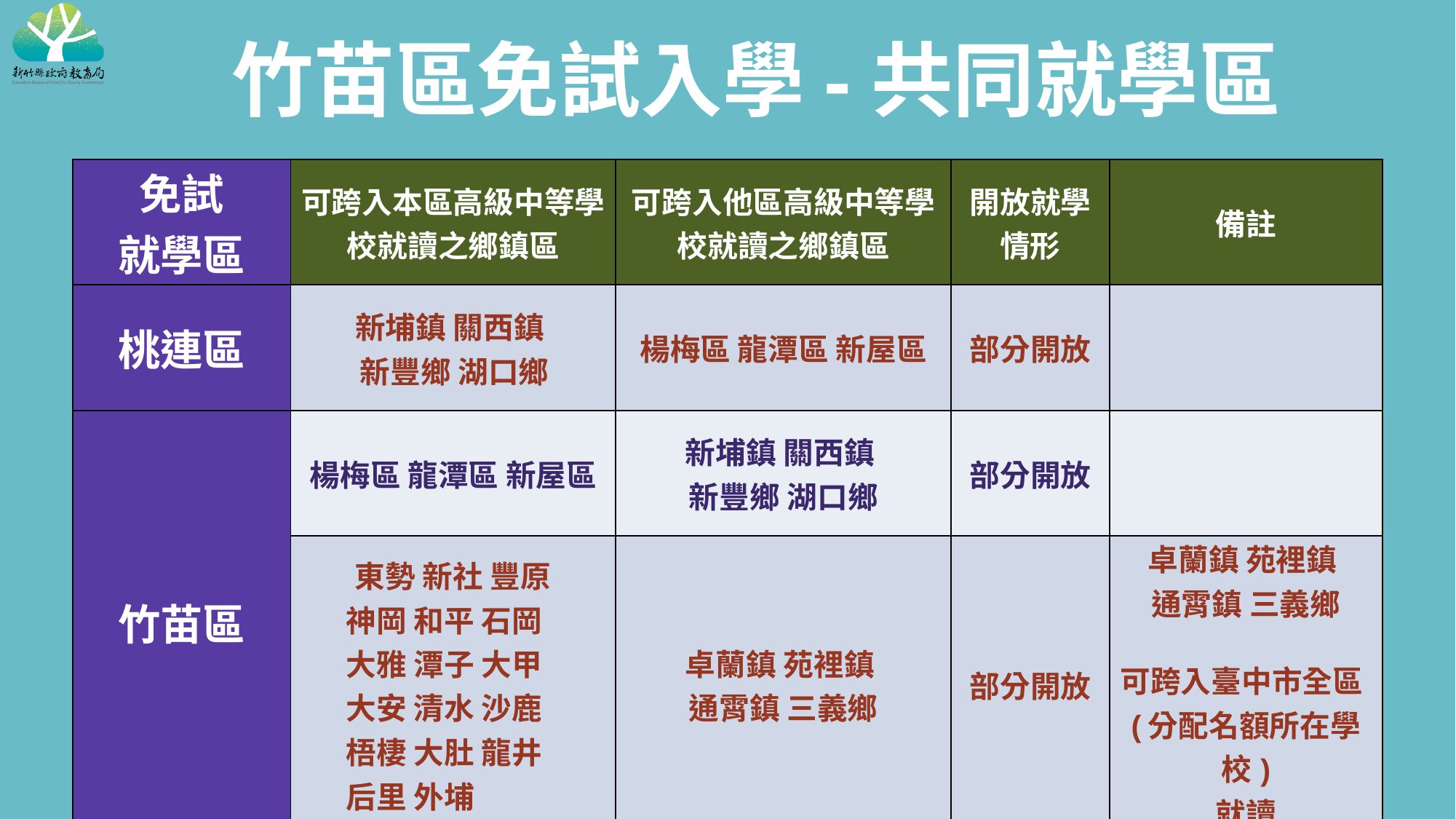

竹苗區免試入學-共同就學區
| 免試 就學區 | 可跨入本區高級中等學校就讀之鄉鎮區 | 可跨入他區高級中等學校就讀之鄉鎮區 | 開放就學 情形 | 備註 |
| --- | --- | --- | --- | --- |
| 桃連區 | 新埔鎮 關西鎮 新豐鄉 湖口鄉 | 楊梅區 龍潭區 新屋區 | 部分開放 |  |
| 竹苗區 | 楊梅區 龍潭區 新屋區 | 新埔鎮 關西鎮 新豐鄉 湖口鄉 | 部分開放 |  |
|  | 東勢 新社 豐原 神岡 和平 石岡 大雅 潭子 大甲 大安 清水 沙鹿 梧棲 大肚 龍井 后里 外埔 | 卓蘭鎮 苑裡鎮 通霄鎮 三義鄉 | 部分開放 | 卓蘭鎮 苑裡鎮 通霄鎮 三義鄉 可跨入臺中市全區(分配名額所在學校) 就讀 |